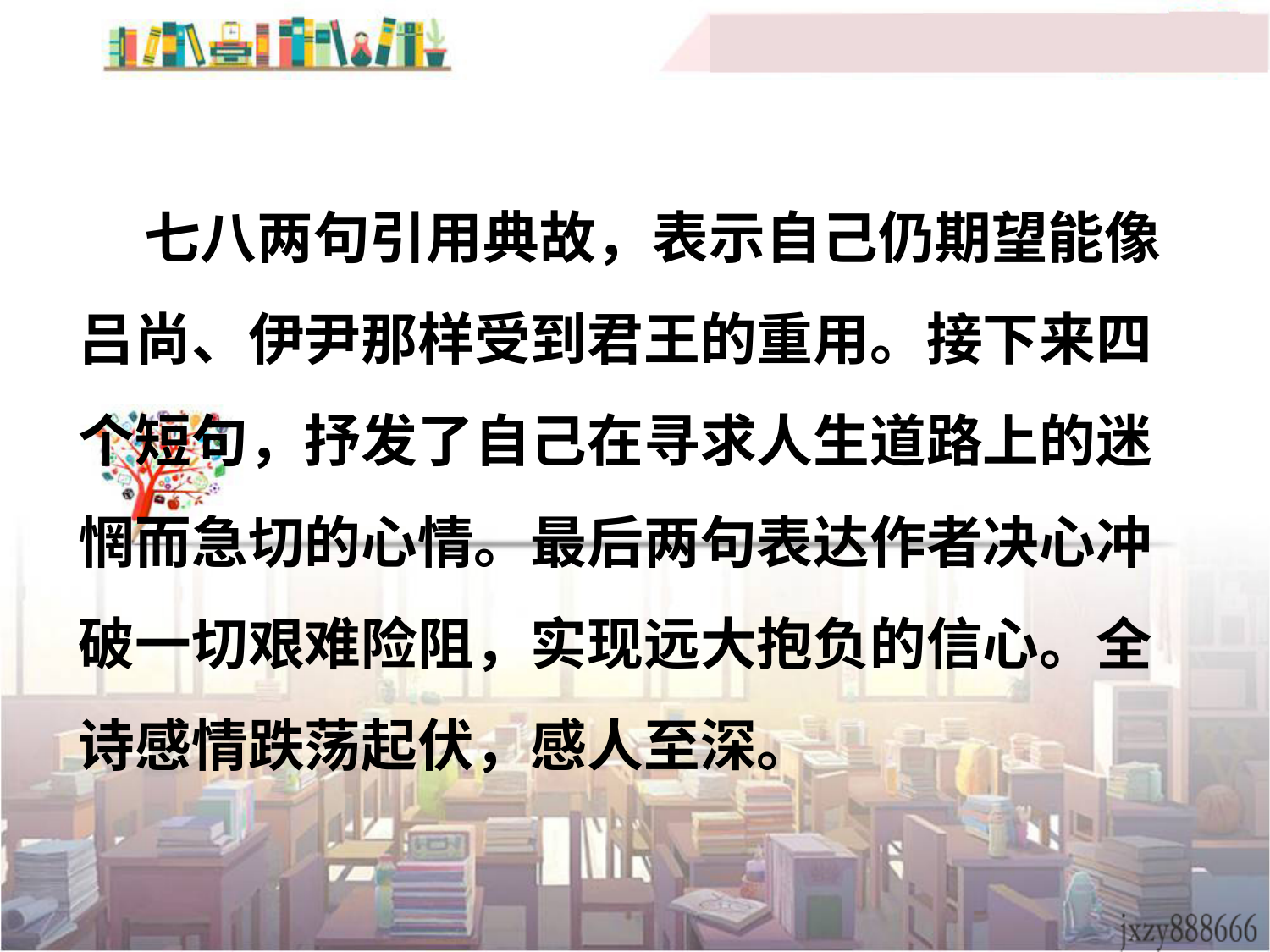

七八两句引用典故，表示自己仍期望能像吕尚、伊尹那样受到君王的重用。接下来四个短句，抒发了自己在寻求人生道路上的迷惘而急切的心情。最后两句表达作者决心冲破一切艰难险阻，实现远大抱负的信心。全诗感情跌荡起伏，感人至深。